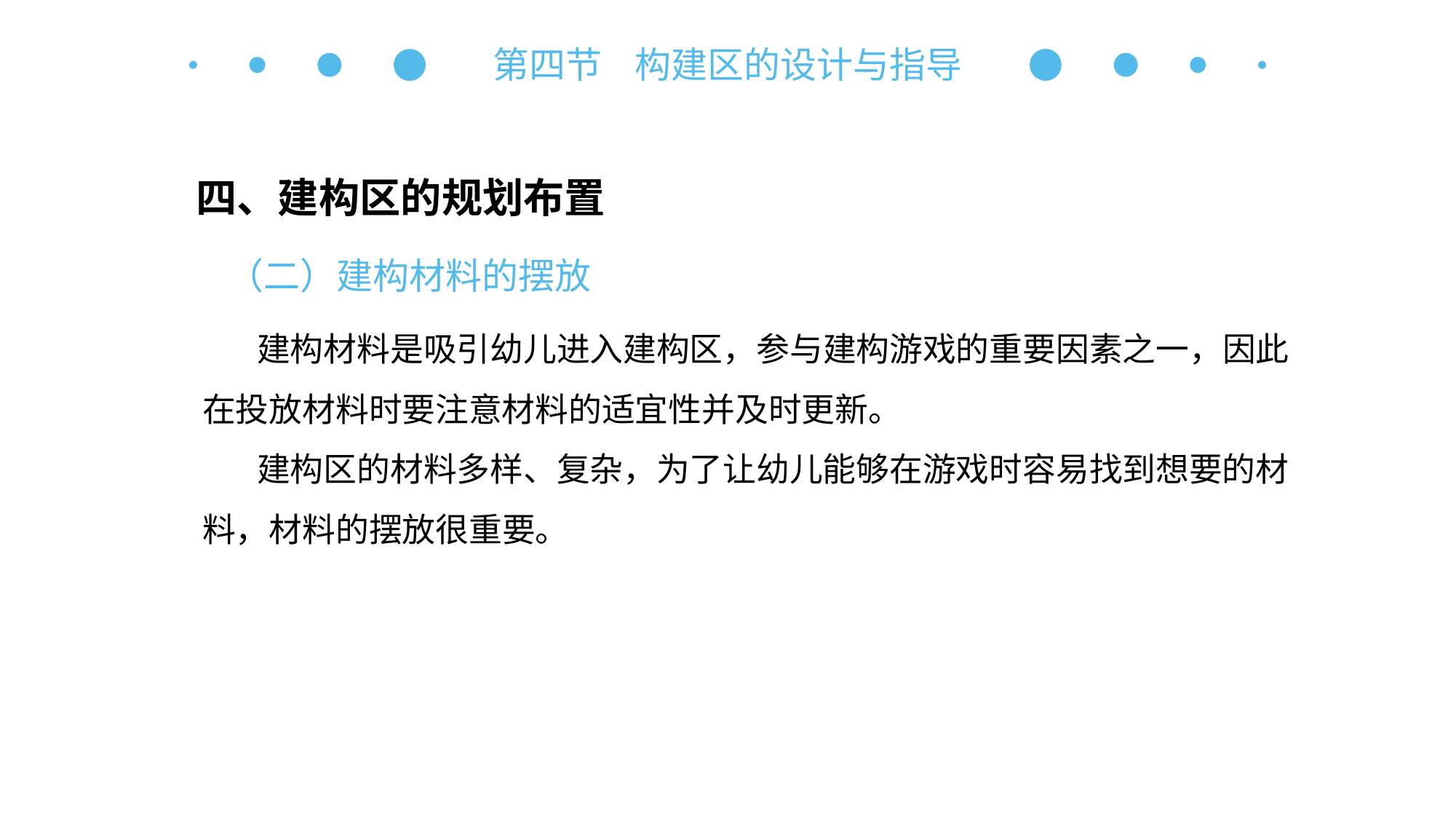

第四节    构建区的设计与指导

四、建构区的规划布置
（二）建构材料的摆放
建构材料是吸引幼儿进入建构区，参与建构游戏的重要因素之一，因此在投放材料时要注意材料的适宜性并及时更新。
建构区的材料多样、复杂，为了让幼儿能够在游戏时容易找到想要的材料，材料的摆放很重要。